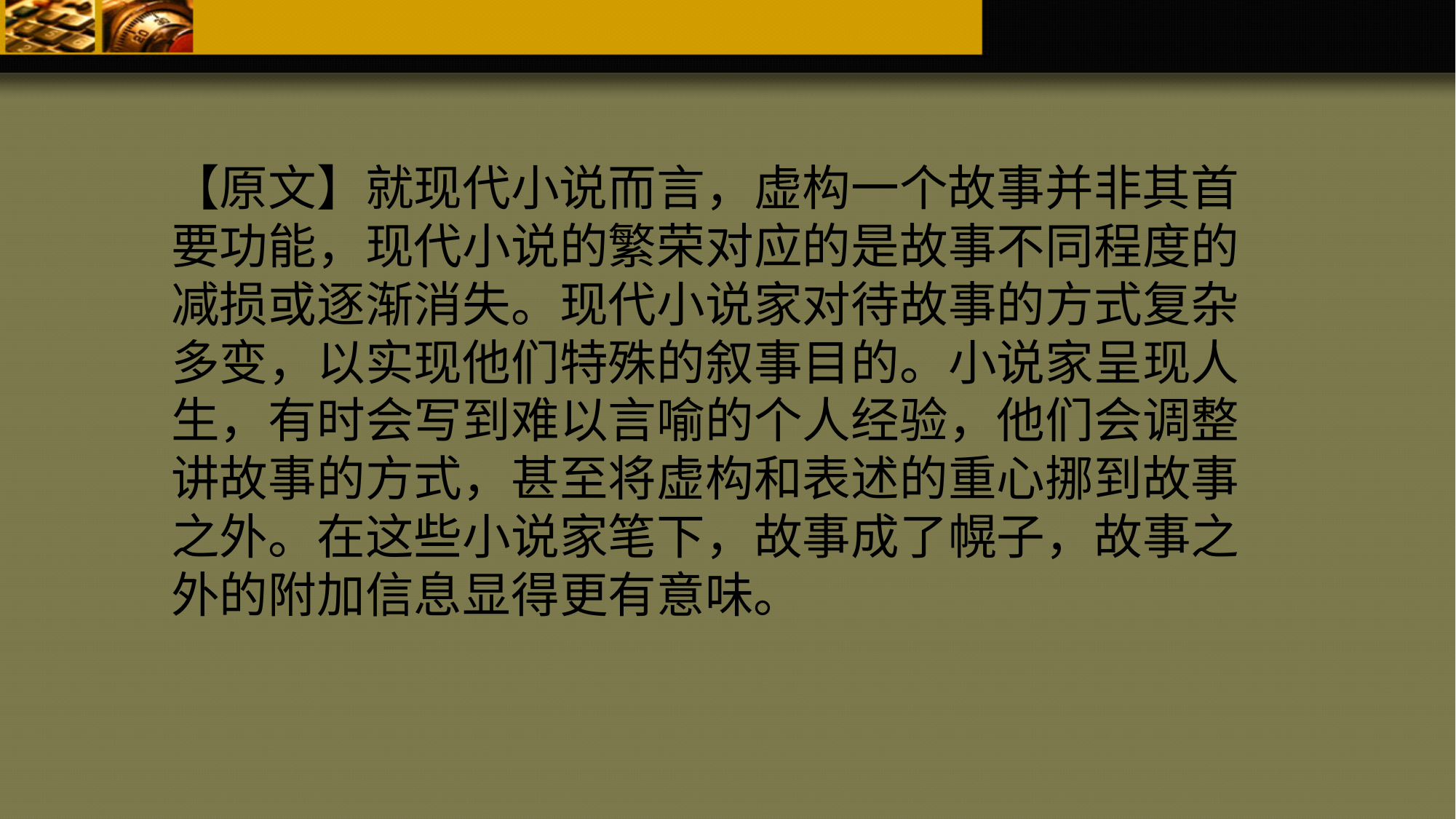

【原文】就现代小说而言，虚构一个故事并非其首要功能，现代小说的繁荣对应的是故事不同程度的减损或逐渐消失。现代小说家对待故事的方式复杂多变，以实现他们特殊的叙事目的。小说家呈现人生，有时会写到难以言喻的个人经验，他们会调整讲故事的方式，甚至将虚构和表述的重心挪到故事之外。在这些小说家笔下，故事成了幌子，故事之外的附加信息显得更有意味。